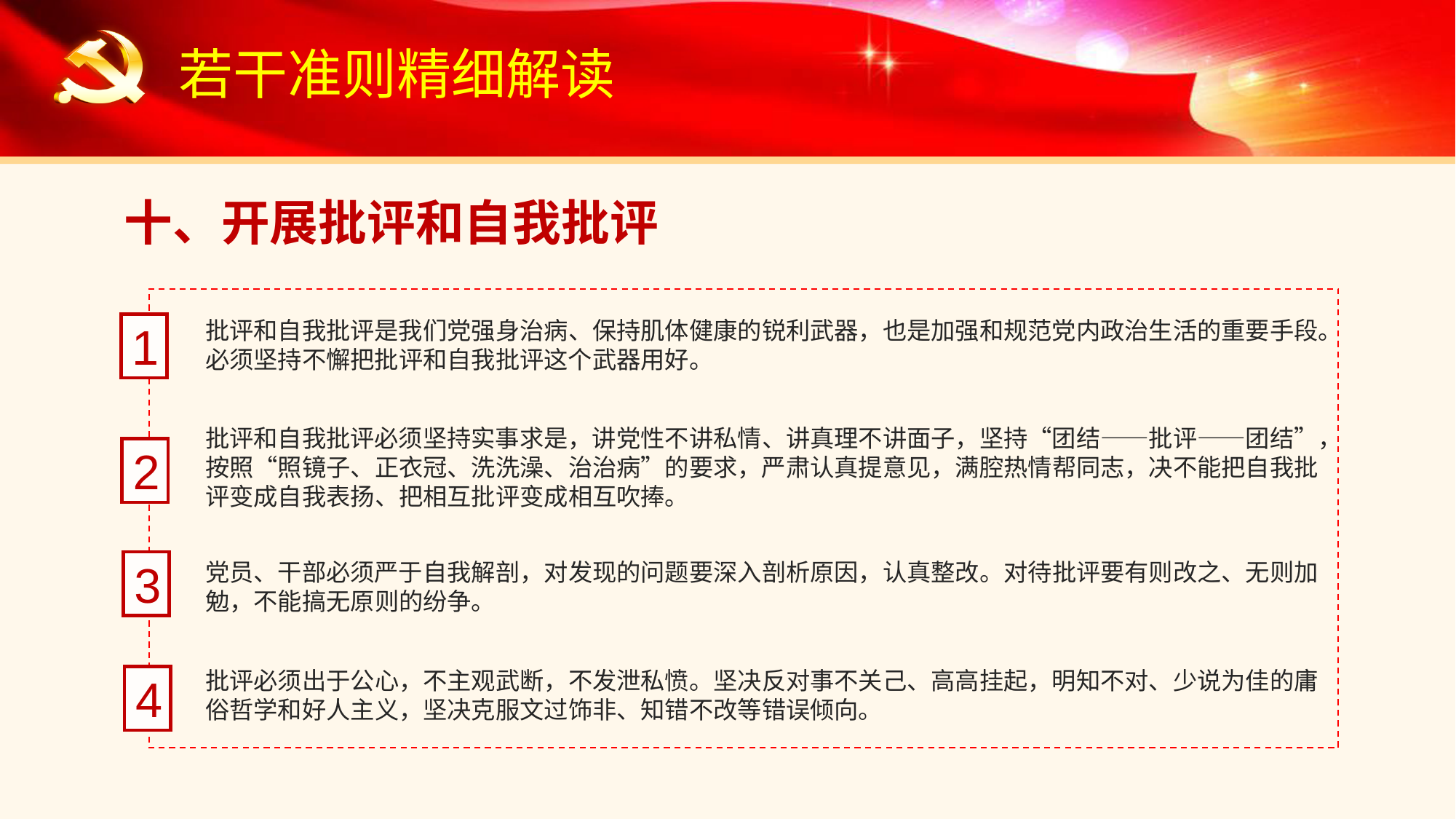

若干准则精细解读
十、开展批评和自我批评

批评和自我批评是我们党强身治病、保持肌体健康的锐利武器，也是加强和规范党内政治生活的重要手段。必须坚持不懈把批评和自我批评这个武器用好。
1
批评和自我批评必须坚持实事求是，讲党性不讲私情、讲真理不讲面子，坚持“团结——批评——团结”，按照“照镜子、正衣冠、洗洗澡、治治病”的要求，严肃认真提意见，满腔热情帮同志，决不能把自我批评变成自我表扬、把相互批评变成相互吹捧。
2
3
党员、干部必须严于自我解剖，对发现的问题要深入剖析原因，认真整改。对待批评要有则改之、无则加勉，不能搞无原则的纷争。
批评必须出于公心，不主观武断，不发泄私愤。坚决反对事不关己、高高挂起，明知不对、少说为佳的庸俗哲学和好人主义，坚决克服文过饰非、知错不改等错误倾向。
4